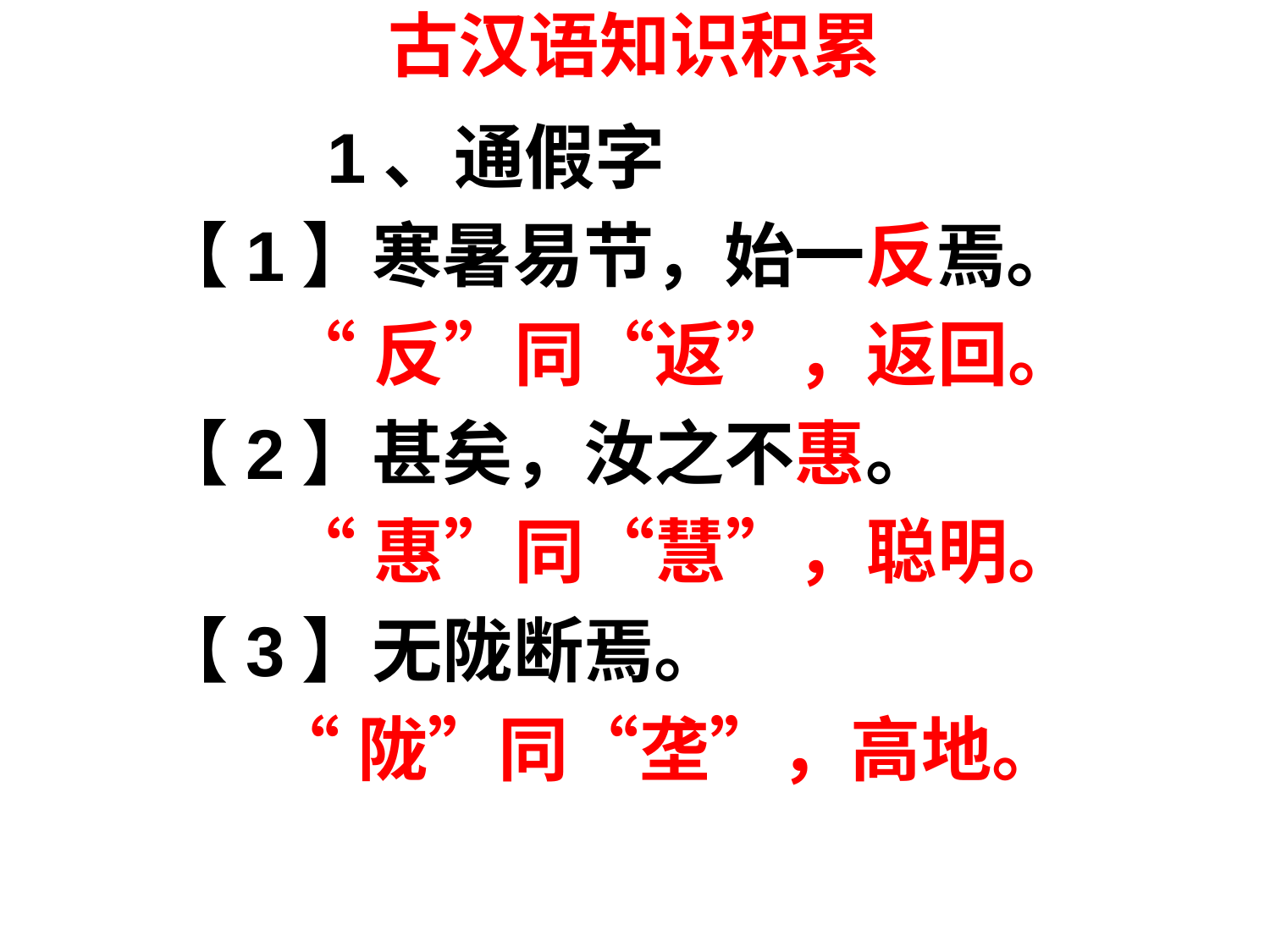

# 古汉语知识积累
                1、通假字
        【1】寒暑易节，始一反焉。
                 “反”同“返”，返回。
        【2】甚矣，汝之不惠。
                 “惠”同“慧”，聪明。
        【3】无陇断焉。
                “陇”同“垄”，高地。